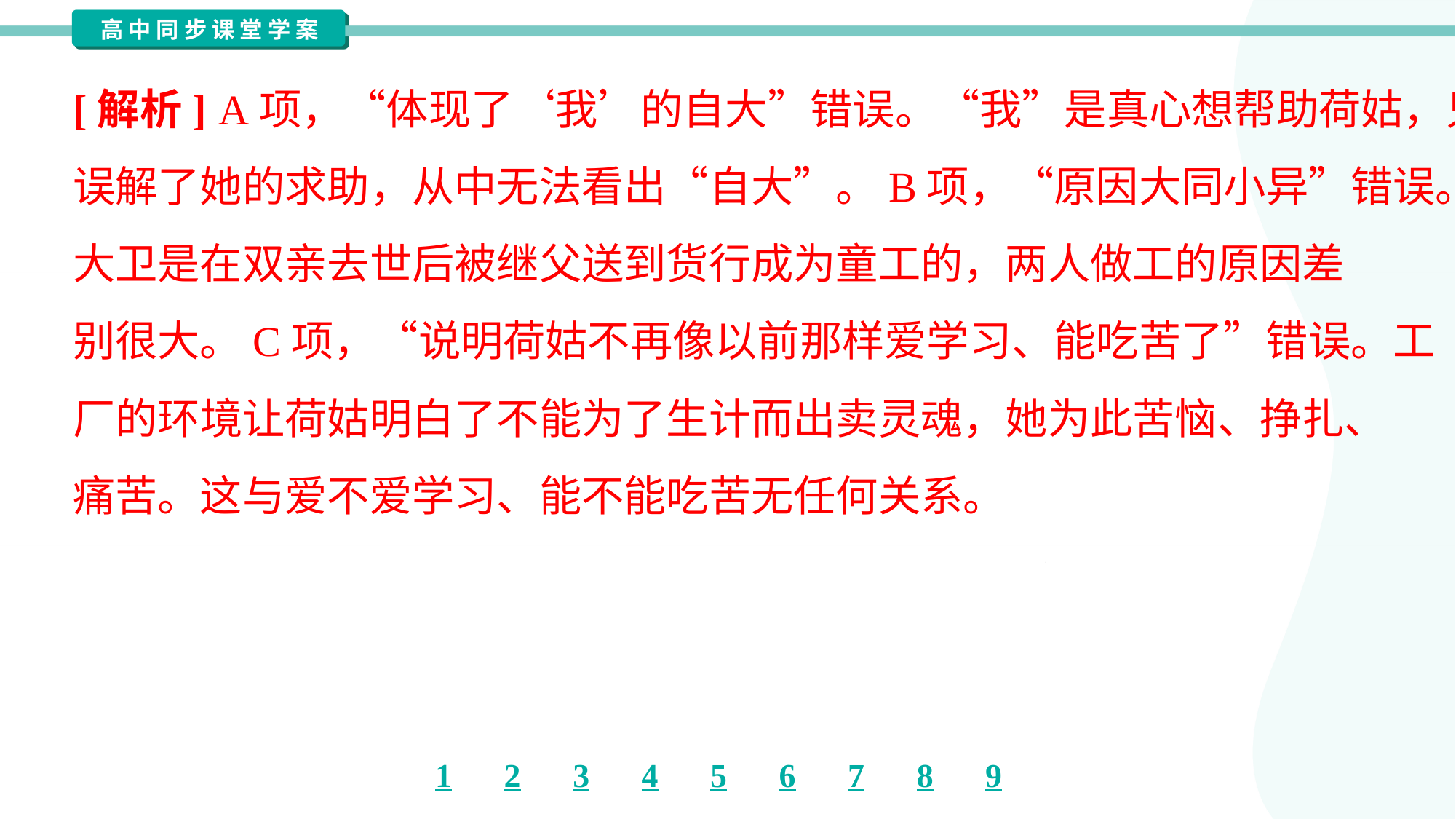

[解析] A项，“体现了‘我’的自大”错误。“我”是真心想帮助荷姑，只是
误解了她的求助，从中无法看出“自大”。B项，“原因大同小异”错误。
大卫是在双亲去世后被继父送到货行成为童工的，两人做工的原因差
别很大。C项，“说明荷姑不再像以前那样爱学习、能吃苦了”错误。工
厂的环境让荷姑明白了不能为了生计而出卖灵魂，她为此苦恼、挣扎、
痛苦。这与爱不爱学习、能不能吃苦无任何关系。